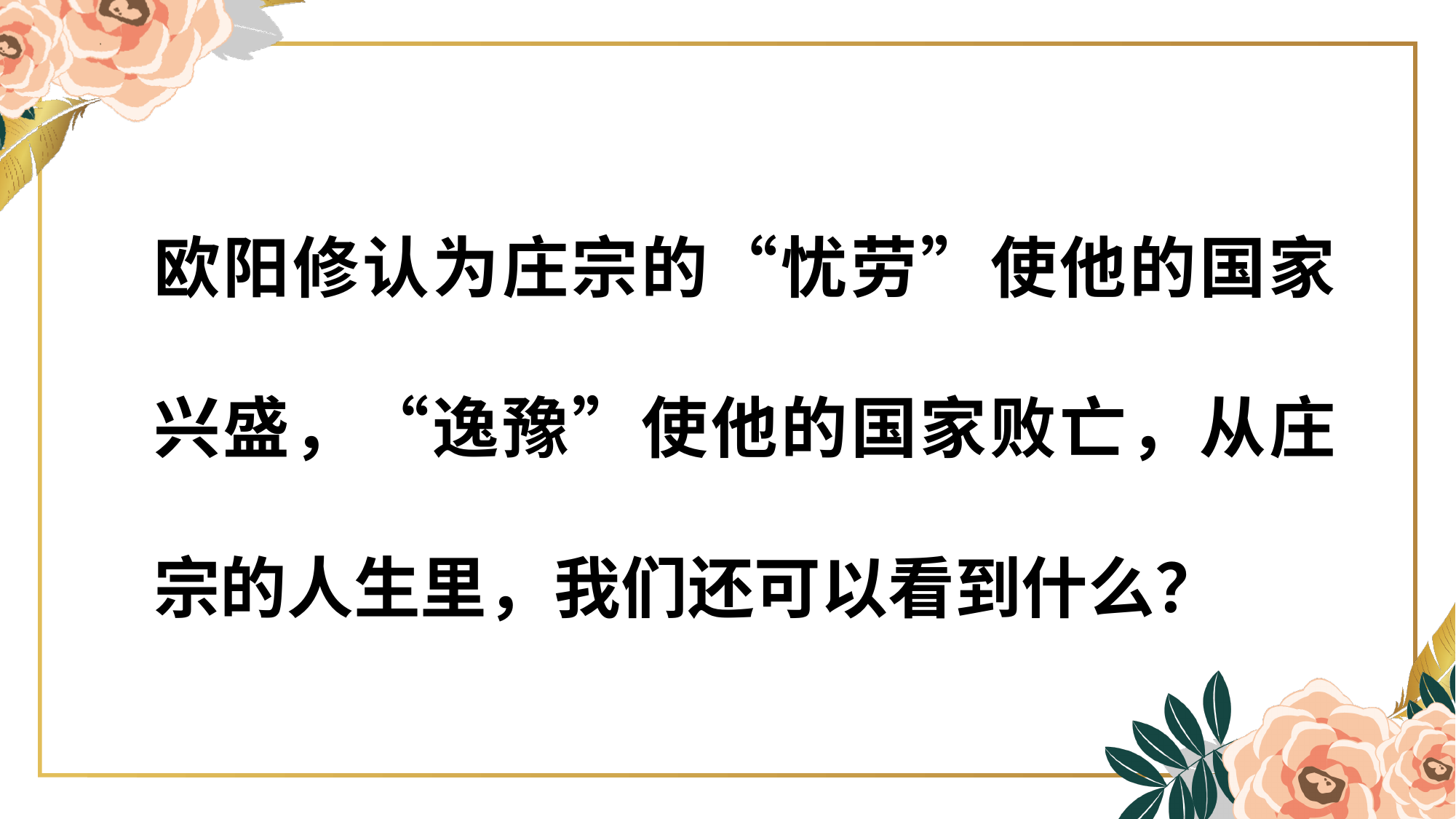

欧阳修认为庄宗的“忧劳”使他的国家兴盛，“逸豫”使他的国家败亡，从庄宗的人生里，我们还可以看到什么？